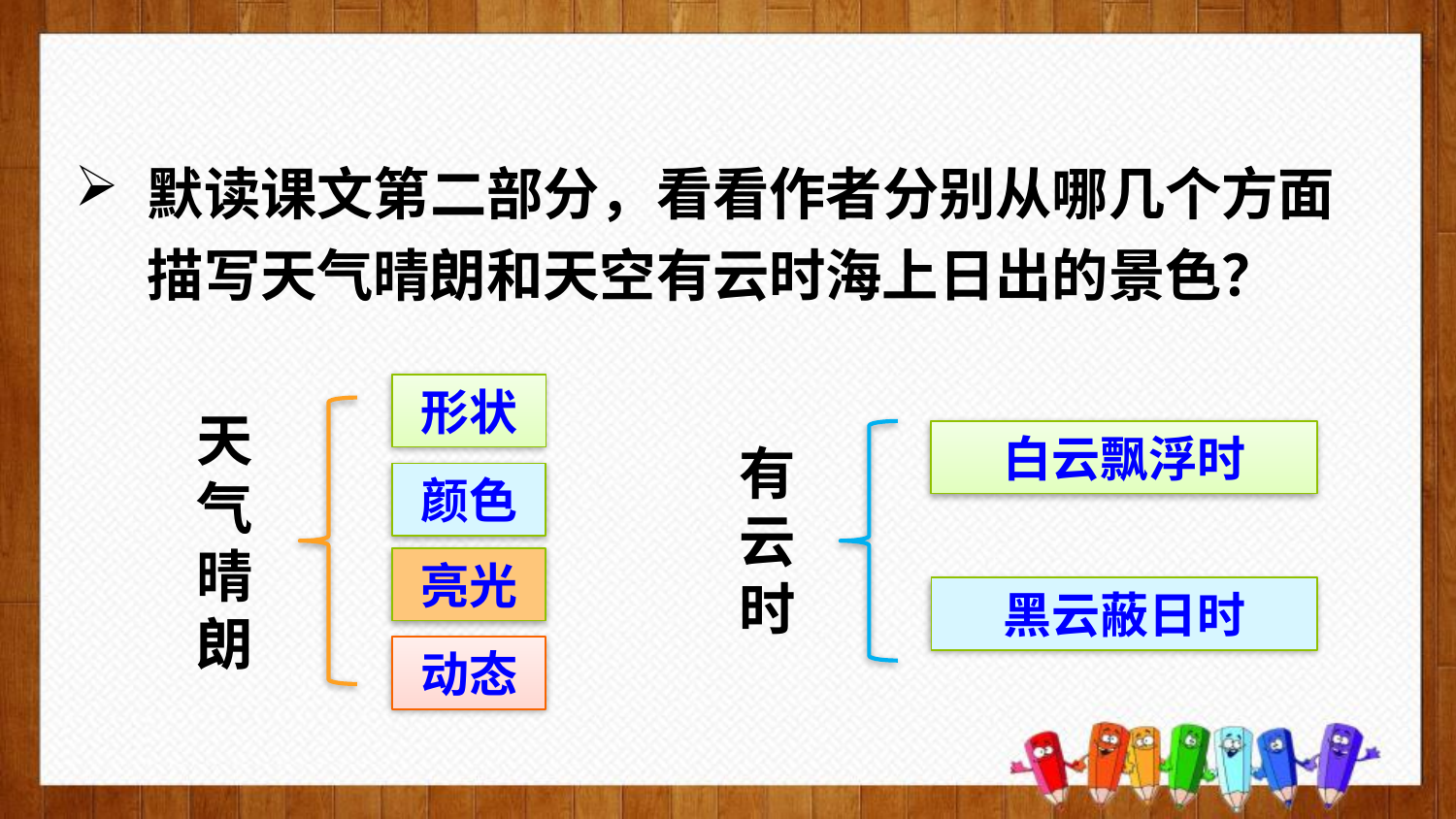

默读课文第二部分，看看作者分别从哪几个方面描写天气晴朗和天空有云时海上日出的景色？
形状
天气
晴朗

白云飘浮时
有云时
颜色
亮光
黑云蔽日时
动态